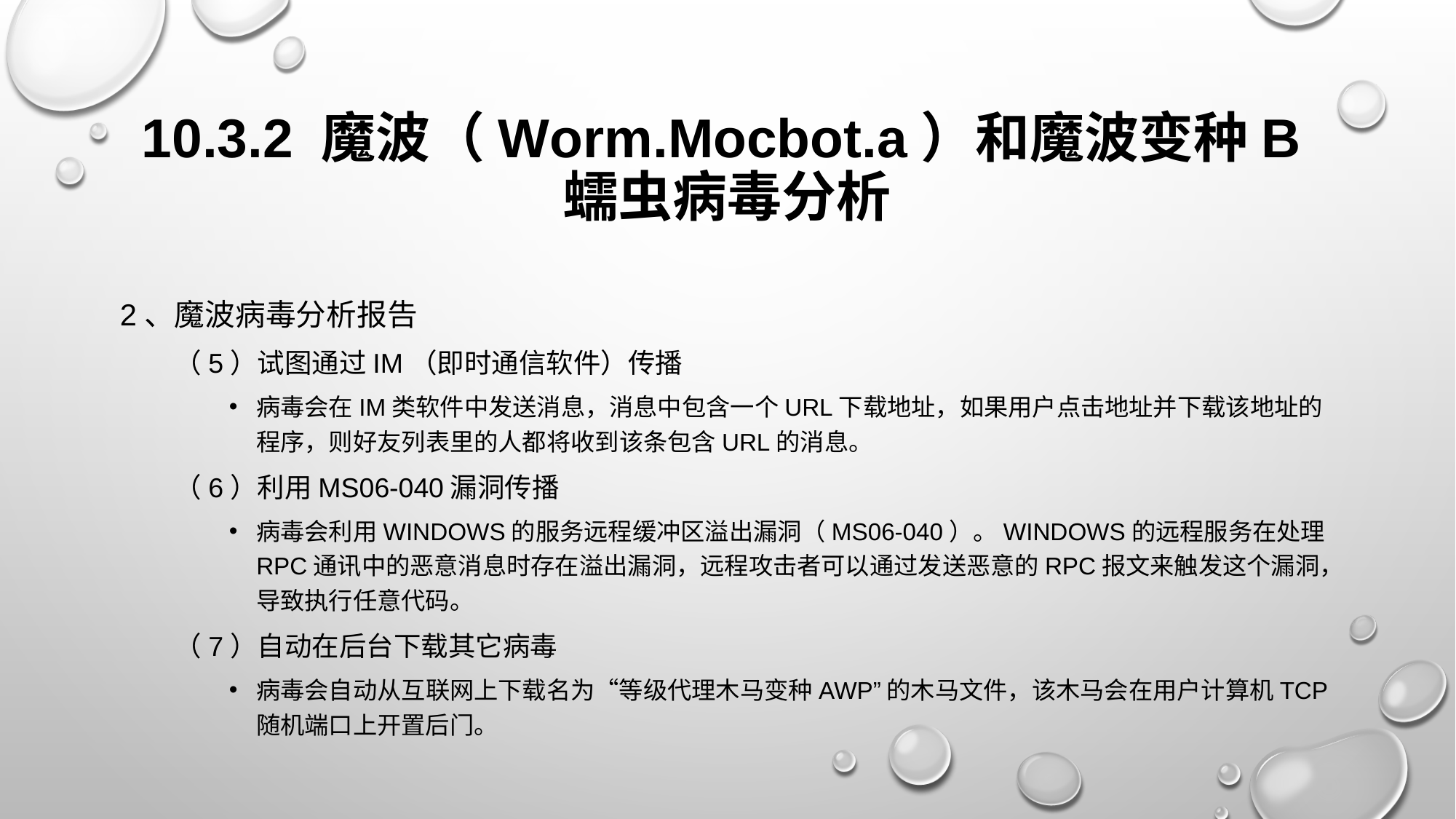

# 10.3.2 魔波（Worm.Mocbot.a）和魔波变种B蠕虫病毒分析
2、魔波病毒分析报告
（5）试图通过IM（即时通信软件）传播
病毒会在IM类软件中发送消息，消息中包含一个URL下载地址，如果用户点击地址并下载该地址的程序，则好友列表里的人都将收到该条包含URL的消息。
（6）利用MS06-040漏洞传播
病毒会利用Windows的服务远程缓冲区溢出漏洞（MS06-040）。Windows的远程服务在处理RPC通讯中的恶意消息时存在溢出漏洞，远程攻击者可以通过发送恶意的RPC报文来触发这个漏洞，导致执行任意代码。
（7）自动在后台下载其它病毒
病毒会自动从互联网上下载名为“等级代理木马变种AWP”的木马文件，该木马会在用户计算机TCP随机端口上开置后门。